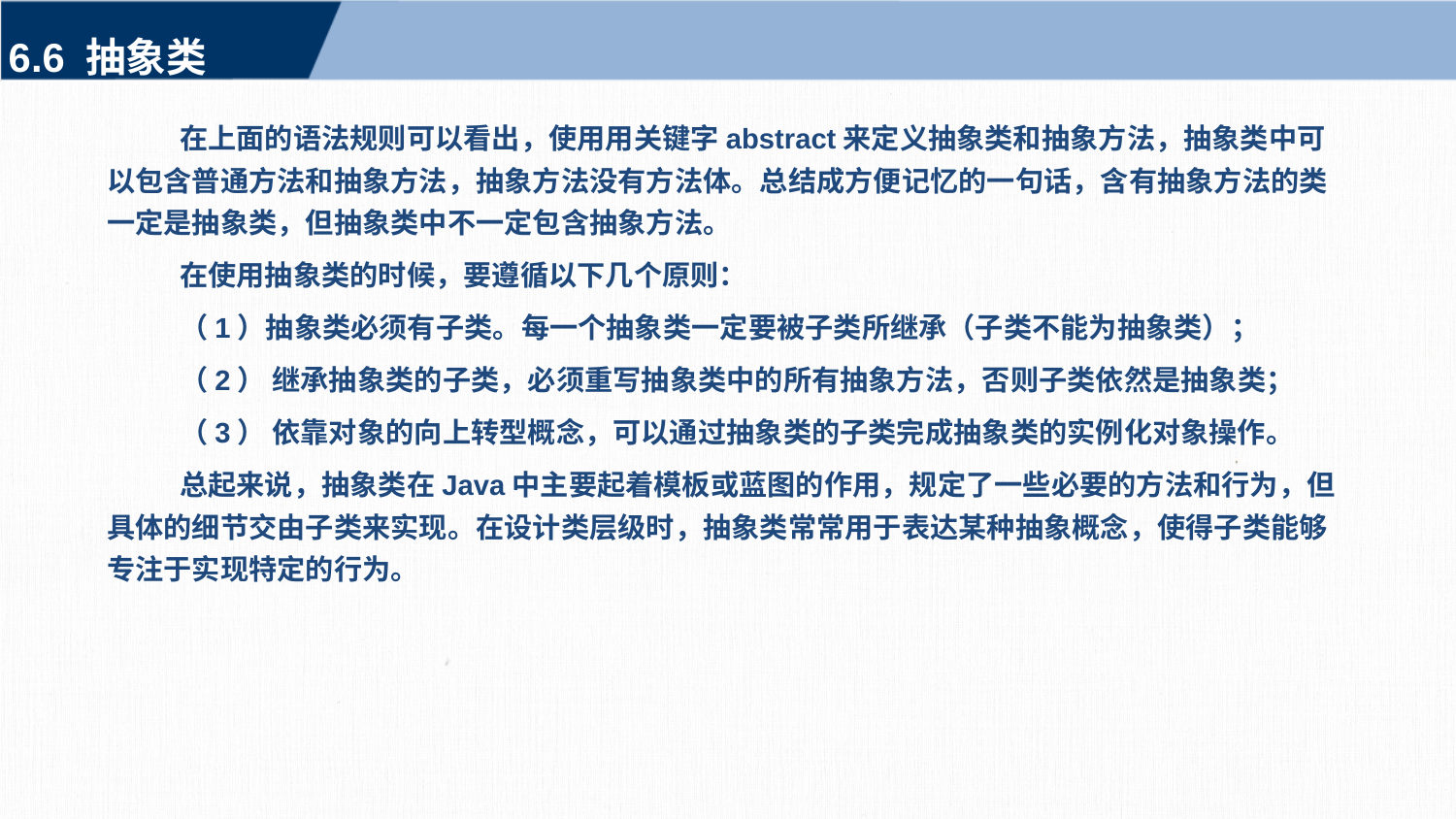

6.6 抽象类

在上面的语法规则可以看出，使用用关键字abstract来定义抽象类和抽象方法，抽象类中可以包含普通方法和抽象方法，抽象方法没有方法体。总结成方便记忆的一句话，含有抽象方法的类一定是抽象类，但抽象类中不一定包含抽象方法。
在使用抽象类的时候，要遵循以下几个原则：
（1）抽象类必须有子类。每一个抽象类一定要被子类所继承（子类不能为抽象类）；
（2） 继承抽象类的子类，必须重写抽象类中的所有抽象方法，否则子类依然是抽象类；
（3） 依靠对象的向上转型概念，可以通过抽象类的子类完成抽象类的实例化对象操作。
总起来说，抽象类在Java中主要起着模板或蓝图的作用，规定了一些必要的方法和行为，但具体的细节交由子类来实现。在设计类层级时，抽象类常常用于表达某种抽象概念，使得子类能够专注于实现特定的行为。